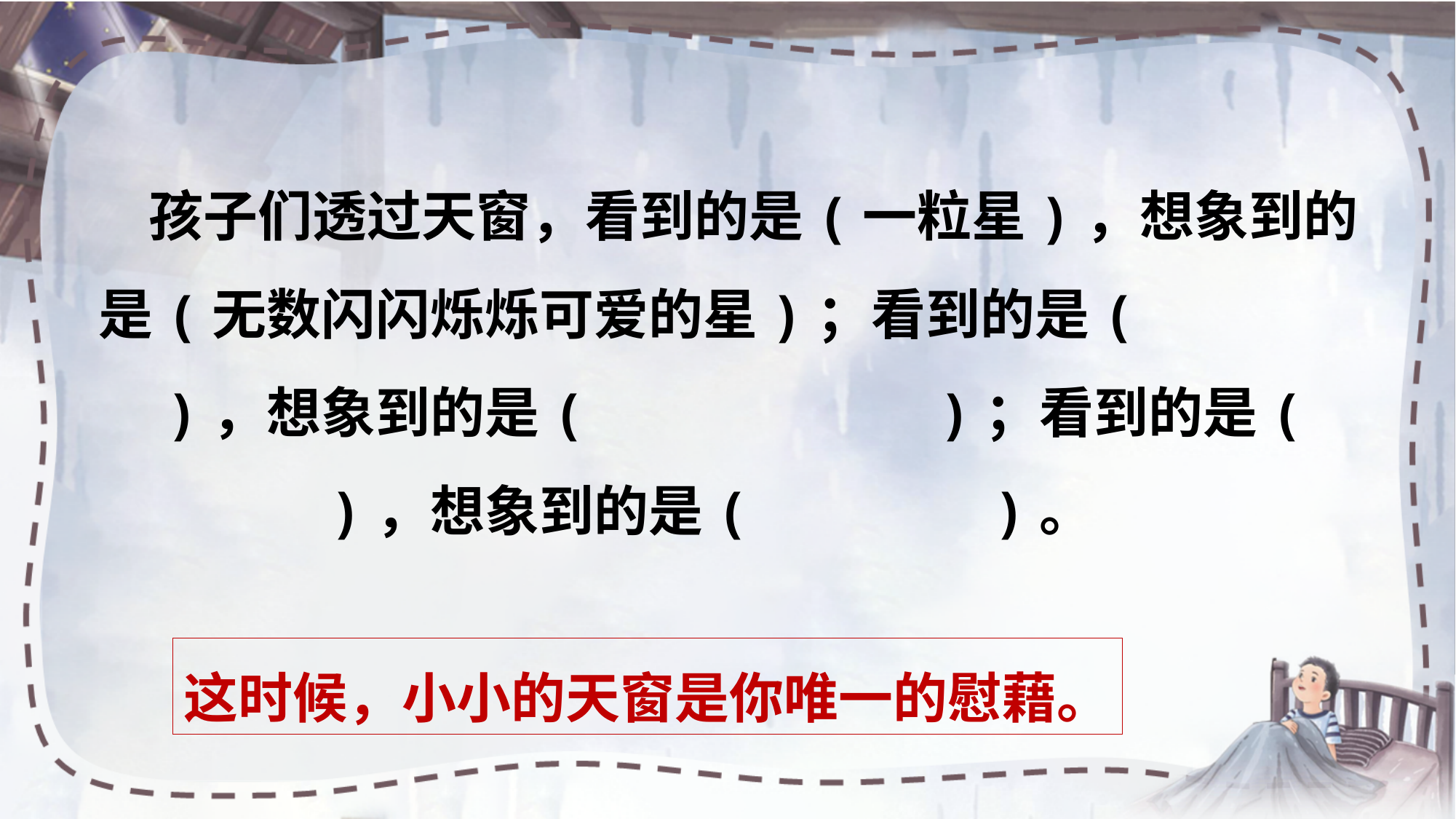

孩子们透过天窗，看到的是(一粒星)，想象到的是(无数闪闪烁烁可爱的星)；看到的是(　　　　　)，想象到的是(　　　　　　)；看到的是(　　　　　)，想象到的是(　　　　)。
这时候，小小的天窗是你唯一的慰藉。